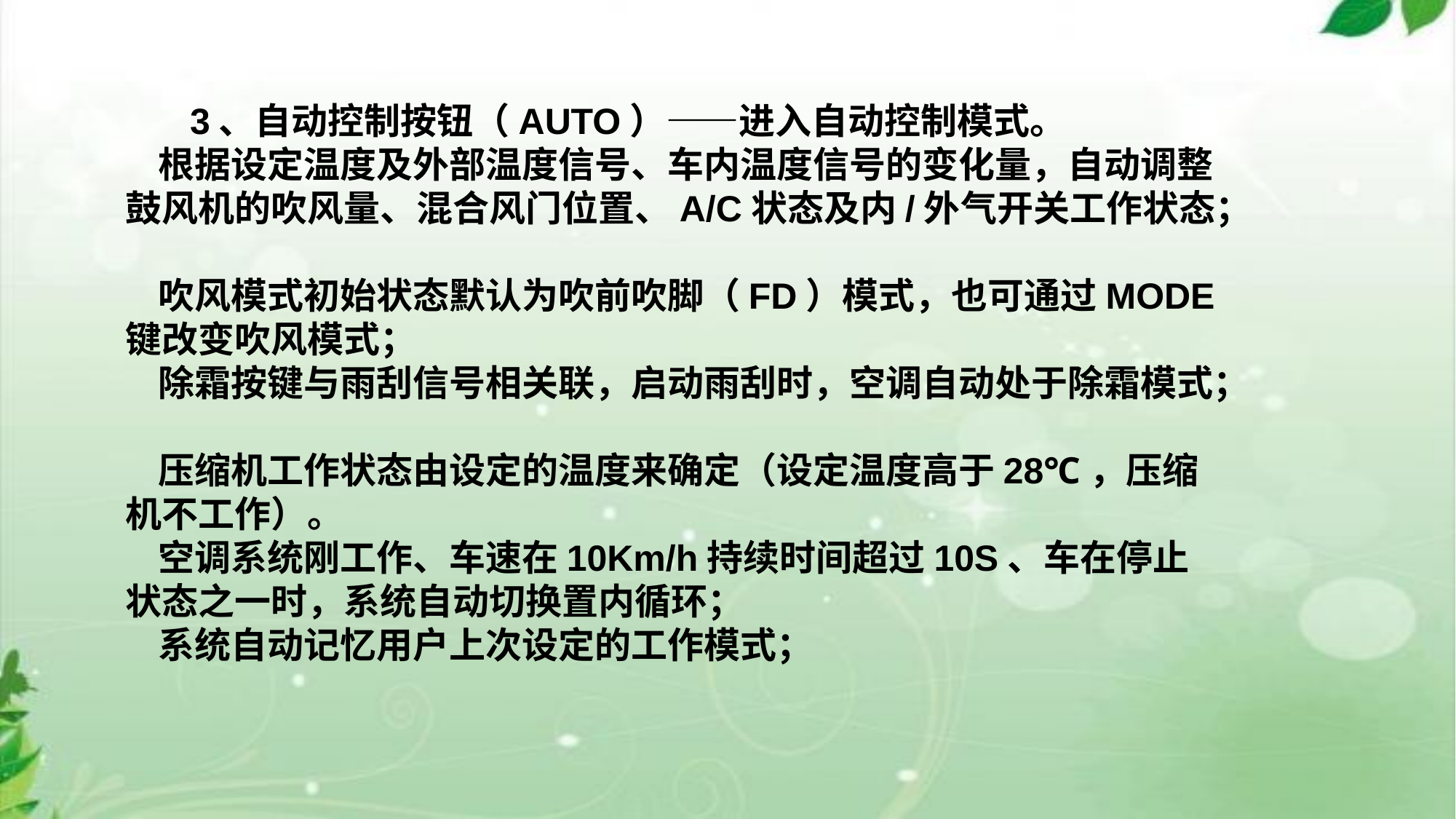

# 3、自动控制按钮（AUTO）——进入自动控制模式。 根据设定温度及外部温度信号、车内温度信号的变化量，自动调整鼓风机的吹风量、混合风门位置、A/C状态及内/外气开关工作状态； 吹风模式初始状态默认为吹前吹脚（FD）模式，也可通过MODE键改变吹风模式； 除霜按键与雨刮信号相关联，启动雨刮时，空调自动处于除霜模式； 压缩机工作状态由设定的温度来确定（设定温度高于28℃，压缩机不工作）。 空调系统刚工作、车速在10Km/h持续时间超过10S、车在停止状态之一时，系统自动切换置内循环； 系统自动记忆用户上次设定的工作模式；